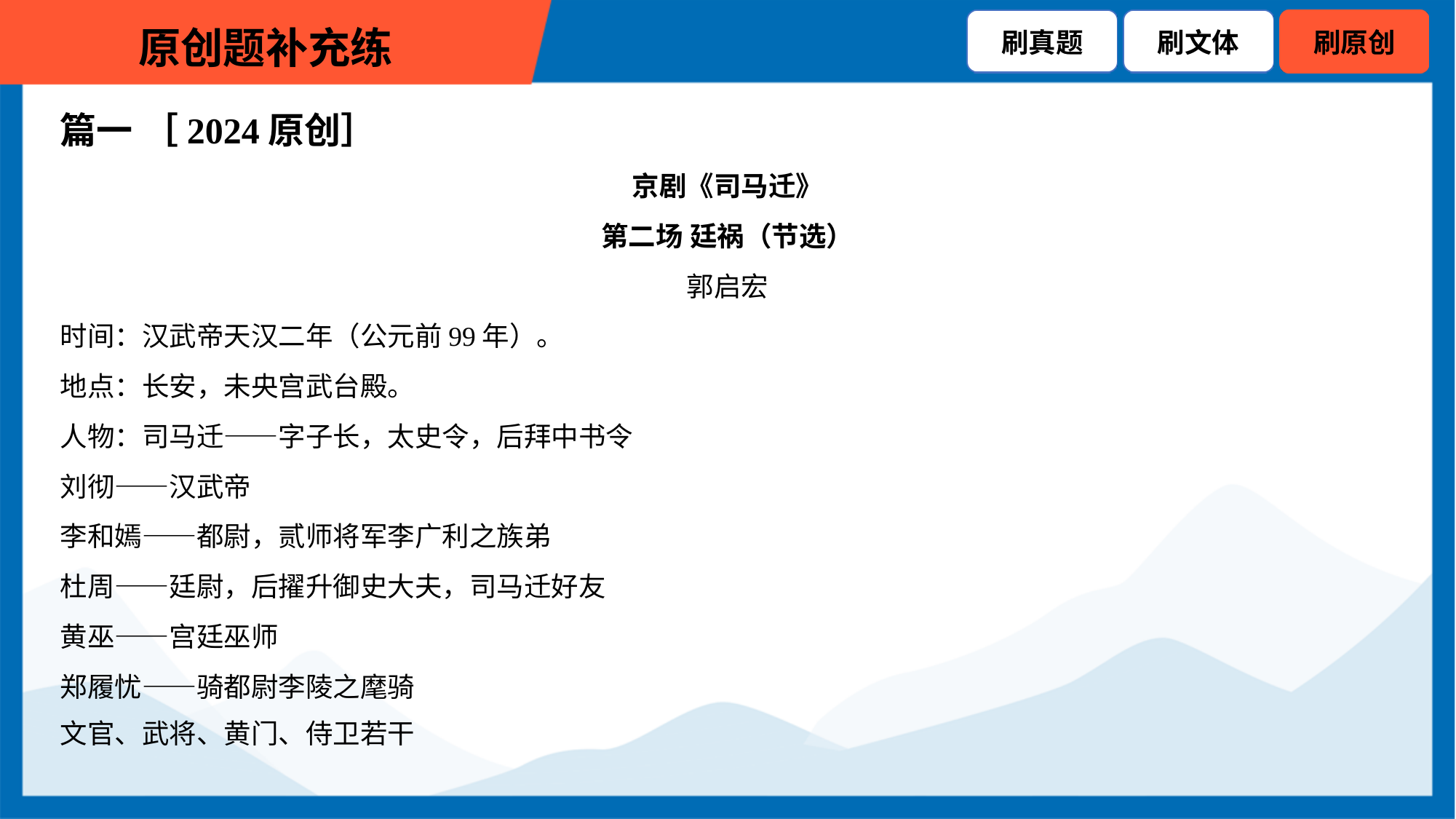

篇一 ［2024原创］
京剧《司马迁》
第二场 廷祸（节选）
郭启宏
时间：汉武帝天汉二年（公元前99年）。
地点：长安，未央宫武台殿。
人物：司马迁——字子长，太史令，后拜中书令
刘彻——汉武帝
李和嫣——都尉，贰师将军李广利之族弟
杜周——廷尉，后擢升御史大夫，司马迁好友
黄巫——宫廷巫师
郑履忧——骑都尉李陵之麾骑
文官、武将、黄门、侍卫若干